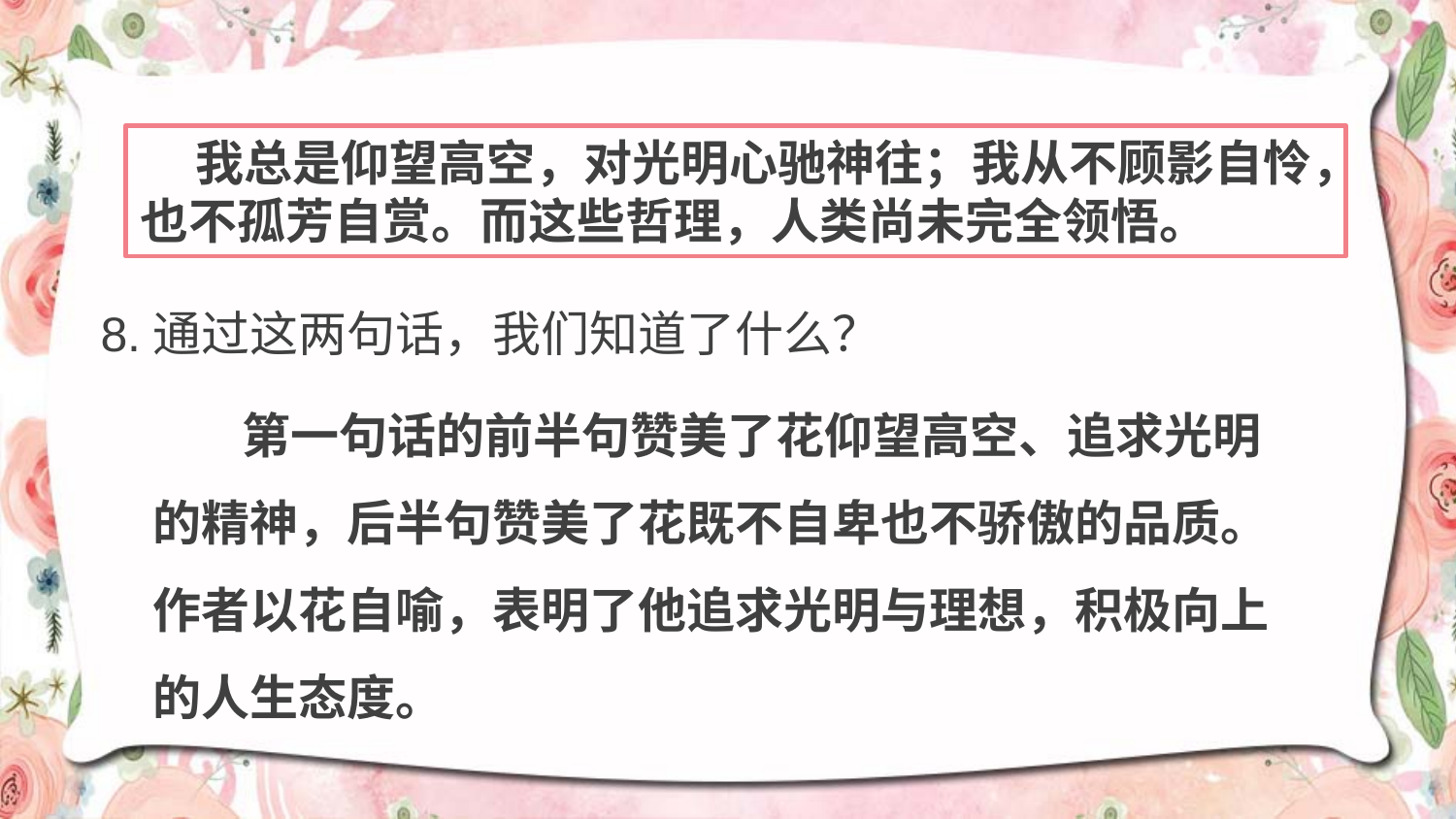

我总是仰望高空，对光明心驰神往；我从不顾影自怜，也不孤芳自赏。而这些哲理，人类尚未完全领悟。
8.通过这两句话，我们知道了什么？
 第一句话的前半句赞美了花仰望高空、追求光明的精神，后半句赞美了花既不自卑也不骄傲的品质。作者以花自喻，表明了他追求光明与理想，积极向上的人生态度。